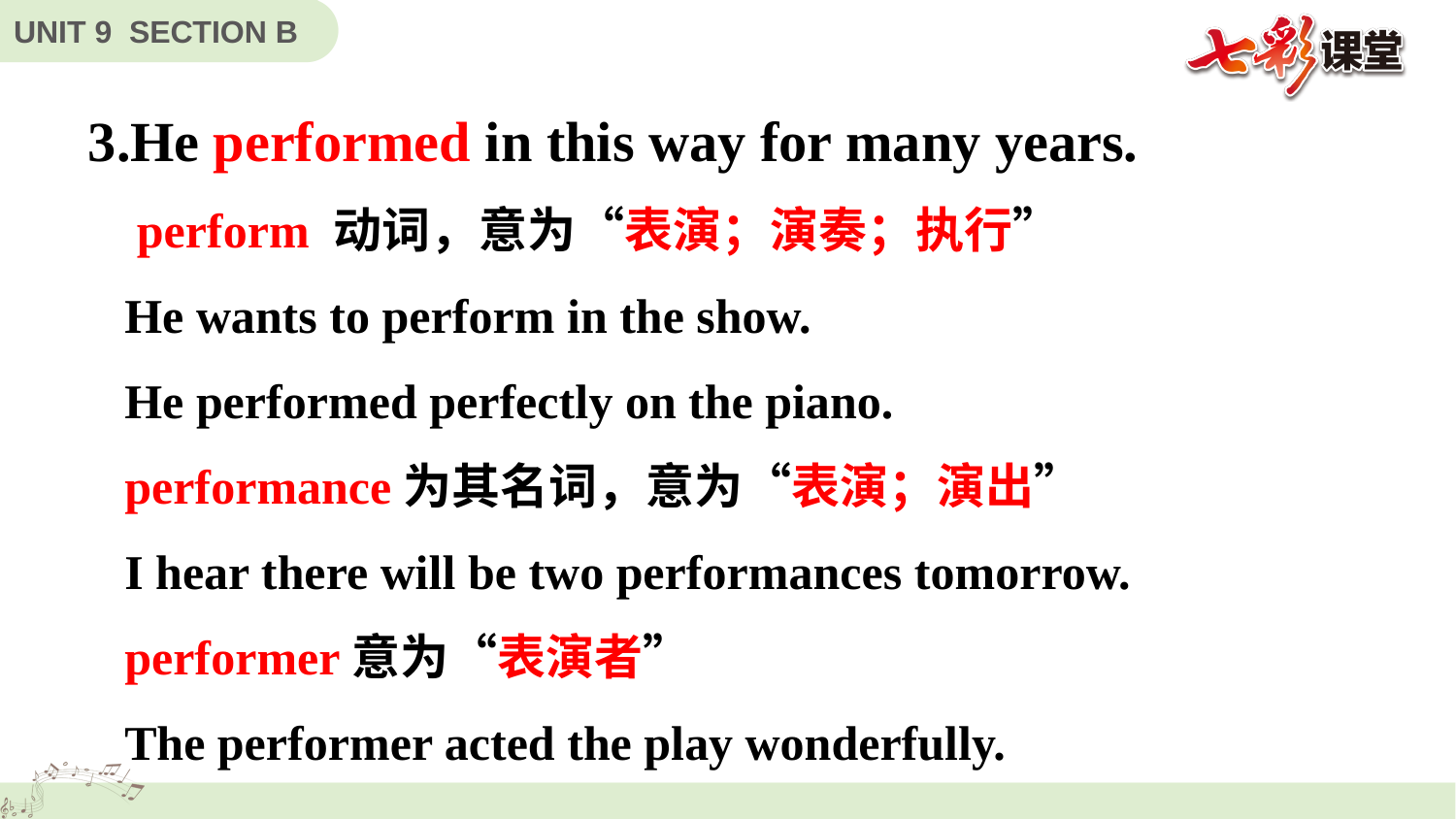

3.He performed in this way for many years.
    perform 动词，意为“表演；演奏；执行”
   He wants to perform in the show.
   He performed perfectly on the piano.
   performance为其名词，意为“表演；演出”
   I hear there will be two performances tomorrow.
   performer意为“表演者”
   The performer acted the play wonderfully.